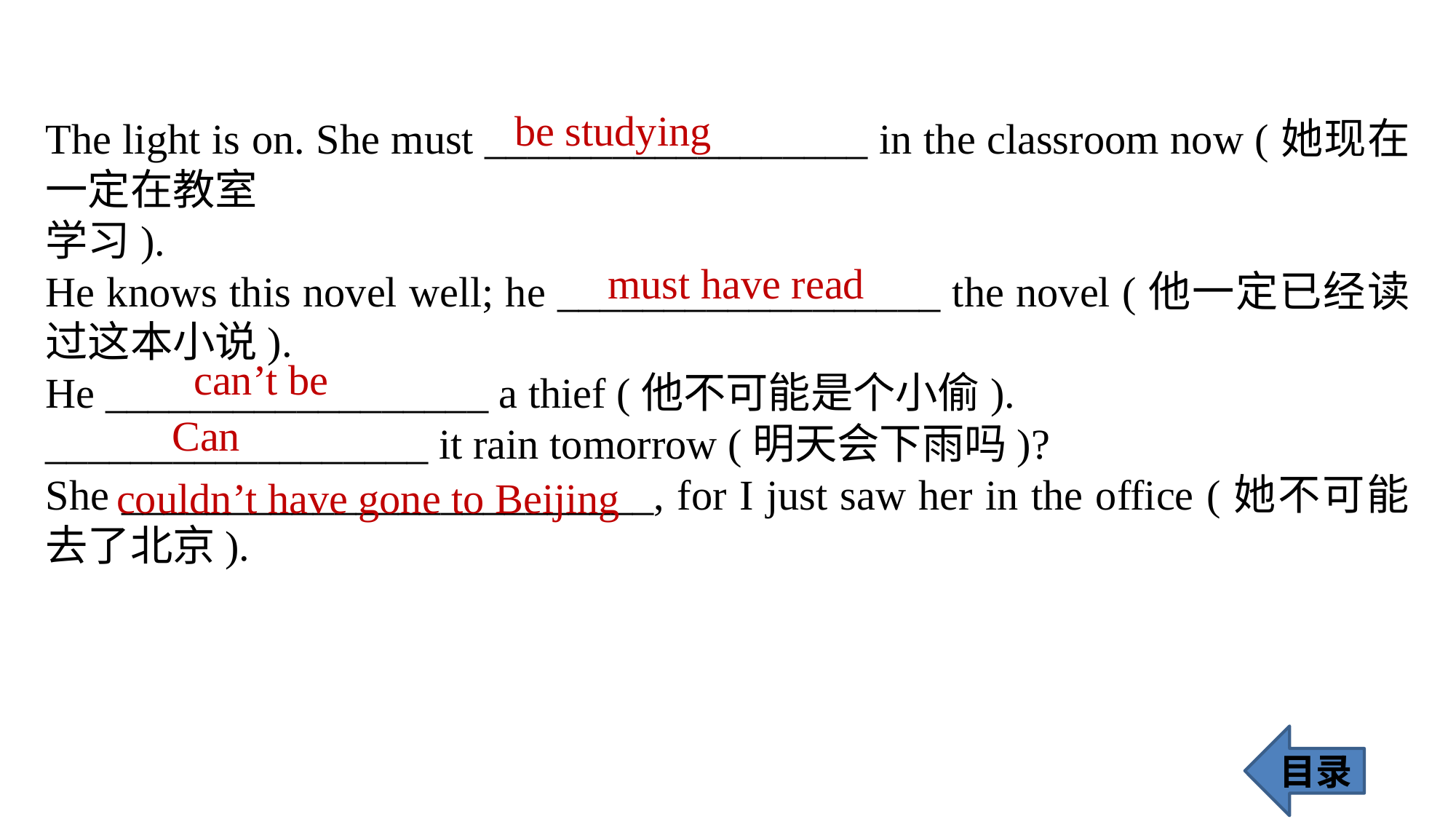

be studying
The light is on. She must __________________ in the classroom now (她现在一定在教室
学习).
He knows this novel well; he __________________ the novel (他一定已经读过这本小说).
He __________________ a thief (他不可能是个小偷).
__________________ it rain tomorrow (明天会下雨吗)?
She _________________________, for I just saw her in the office (她不可能去了北京).
must have read
can’t be
Can
couldn’t have gone to Beijing
目录
72